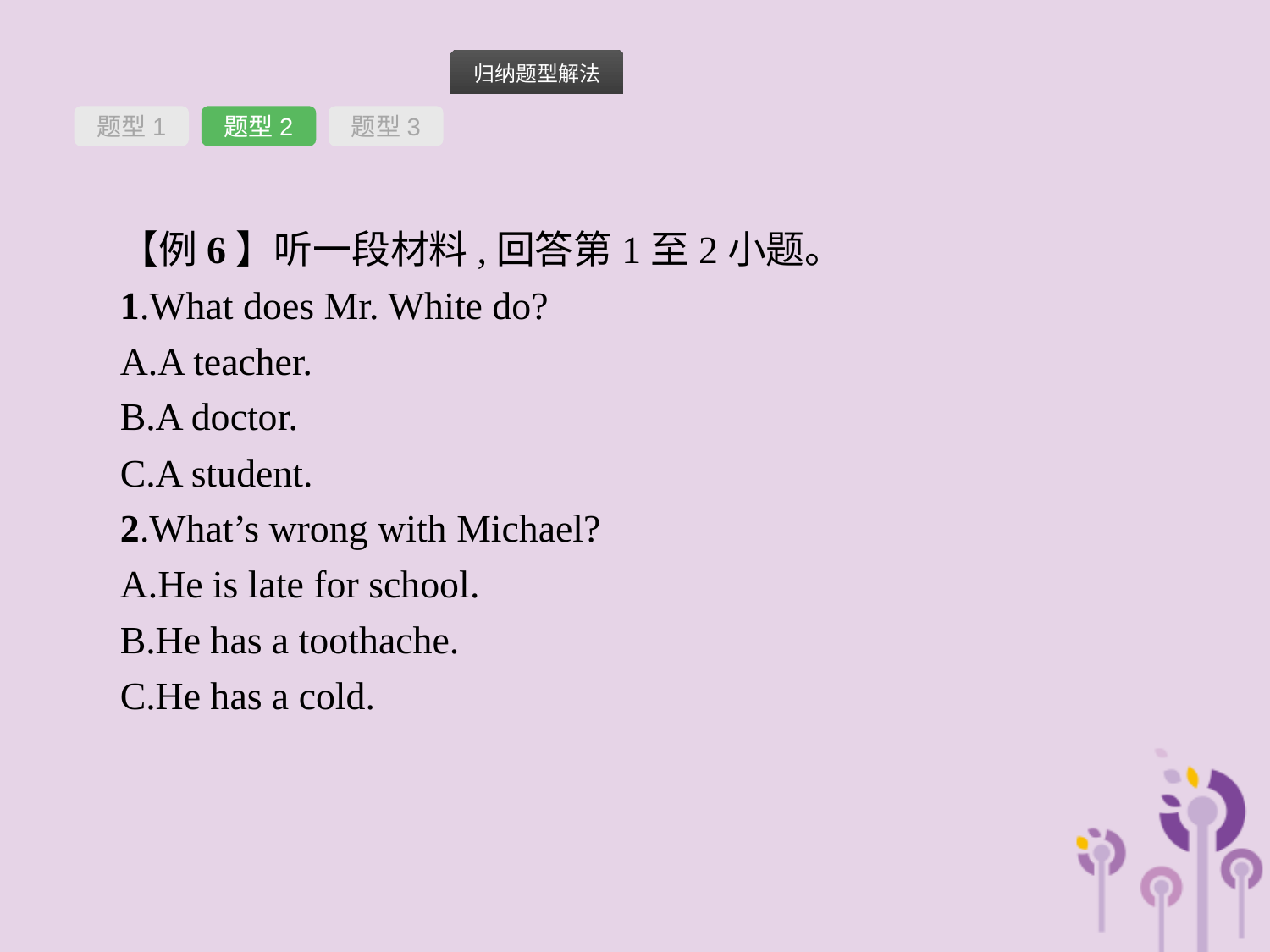

题型1
题型2
题型3
【例6】听一段材料,回答第1至2小题。
1.What does Mr. White do?
A.A teacher.
B.A doctor.
C.A student.
2.What’s wrong with Michael?
A.He is late for school.
B.He has a toothache.
C.He has a cold.